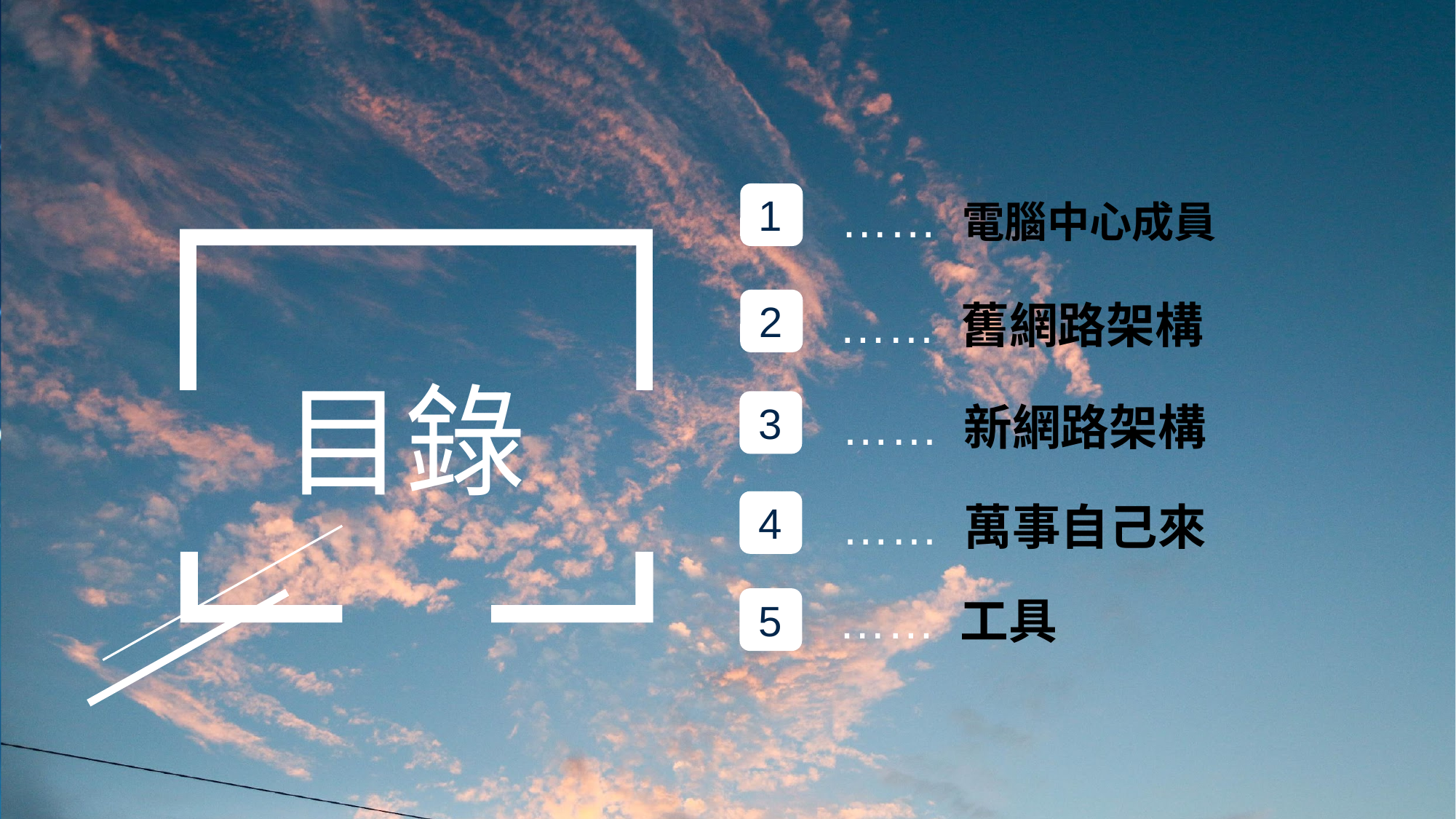

1

…… 電腦中心成員

…… 舊網路架構
2

目錄
3

…… 新網路架構
4

…… 萬事自己來

…… 工具
5